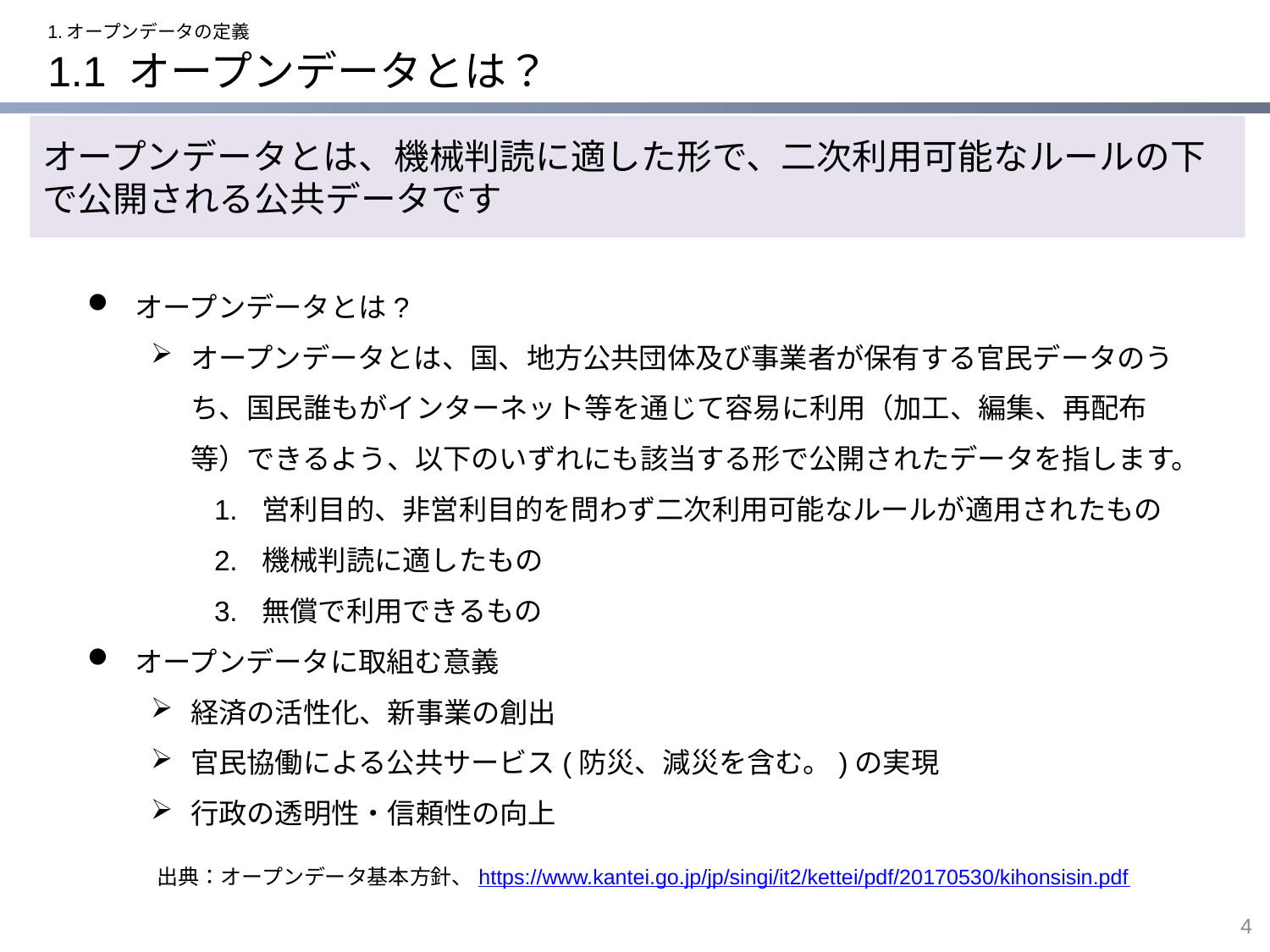

1.オープンデータの定義
# 1.1 オープンデータとは？
オープンデータとは、機械判読に適した形で、二次利用可能なルールの下で公開される公共データです
オープンデータとは?
オープンデータとは、国、地方公共団体及び事業者が保有する官民データのうち、国民誰もがインターネット等を通じて容易に利用（加工、編集、再配布等）できるよう、以下のいずれにも該当する形で公開されたデータを指します。
営利目的、非営利目的を問わず二次利用可能なルールが適用されたもの
機械判読に適したもの
無償で利用できるもの
オープンデータに取組む意義
経済の活性化、新事業の創出
官民協働による公共サービス(防災、減災を含む。)の実現
行政の透明性・信頼性の向上
出典：オープンデータ基本方針、https://www.kantei.go.jp/jp/singi/it2/kettei/pdf/20170530/kihonsisin.pdf
4